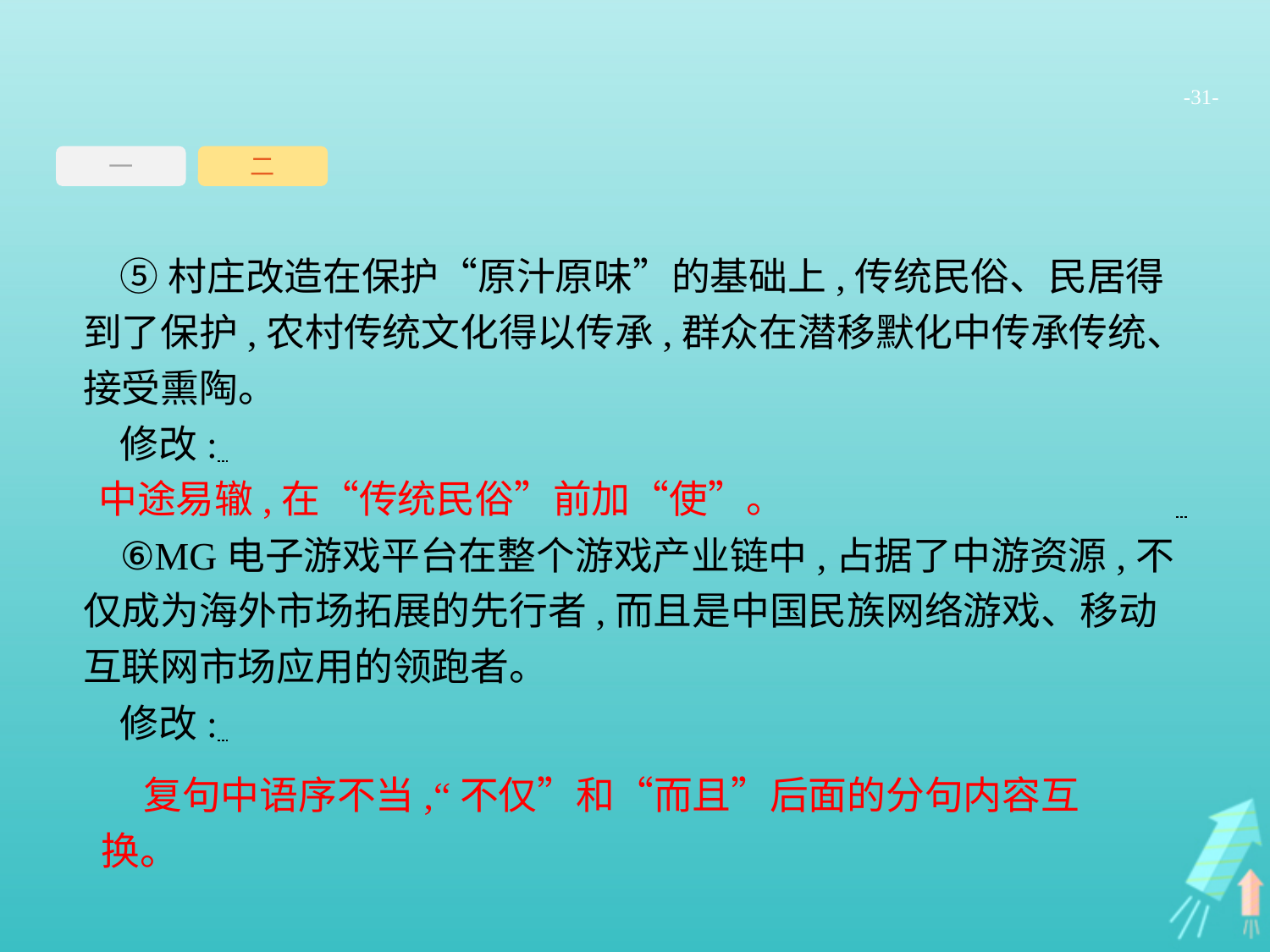

-31-
一
二
⑤村庄改造在保护“原汁原味”的基础上,传统民俗、民居得到了保护,农村传统文化得以传承,群众在潜移默化中传承传统、接受熏陶。
修改:

⑥MG电子游戏平台在整个游戏产业链中,占据了中游资源,不仅成为海外市场拓展的先行者,而且是中国民族网络游戏、移动互联网市场应用的领跑者。
修改:
中途易辙,在“传统民俗”前加“使”。
复句中语序不当,“不仅”和“而且”后面的分句内容互换。